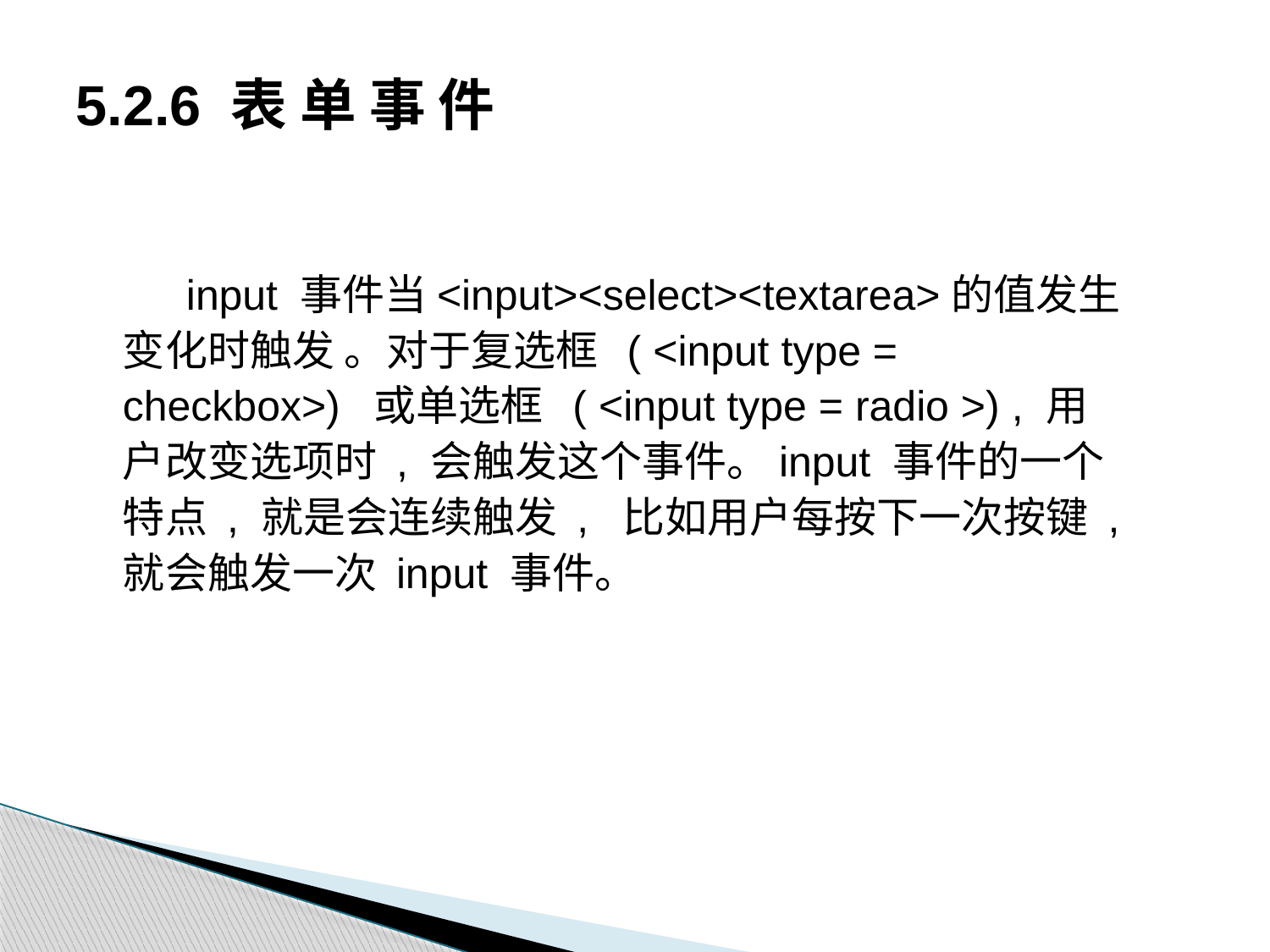

# 5.2.6 表 单 事 件
input 事件当<input><select><textarea>的值发生变化时触发 。对于复选框  ( <input type = checkbox>)  或单选框  ( <input type = radio >) , 用户改变选项时 , 会触发这个事件。input 事件的一个特点 , 就是会连续触发 ,  比如用户每按下一次按键 , 就会触发一次 input 事件。